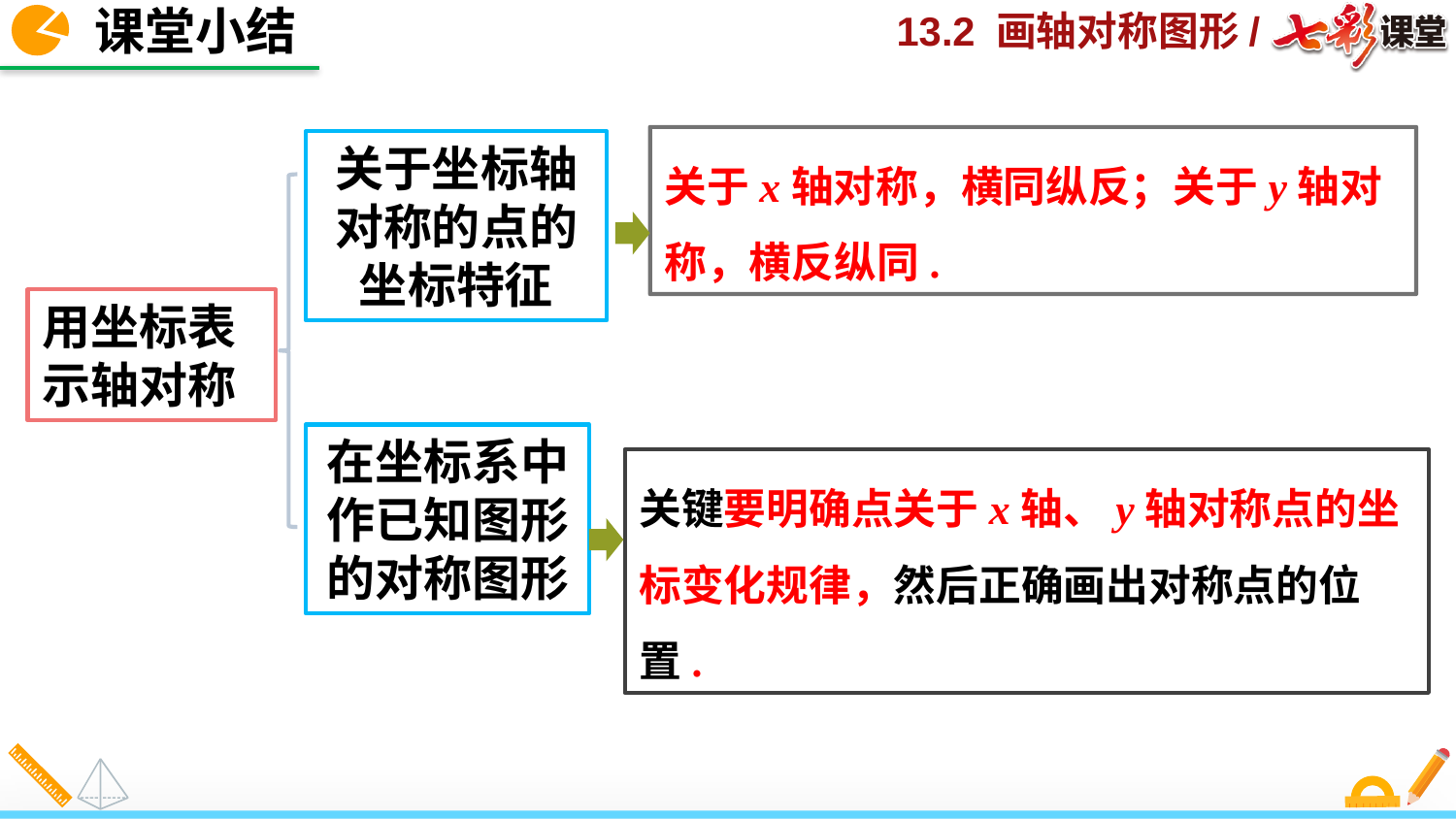

课堂小结

关于x轴对称，横同纵反；关于y轴对称，横反纵同.
关于坐标轴对称的点的坐标特征

用坐标表示轴对称
在坐标系中作已知图形的对称图形
关键要明确点关于x轴、y轴对称点的坐标变化规律，然后正确画出对称点的位置.